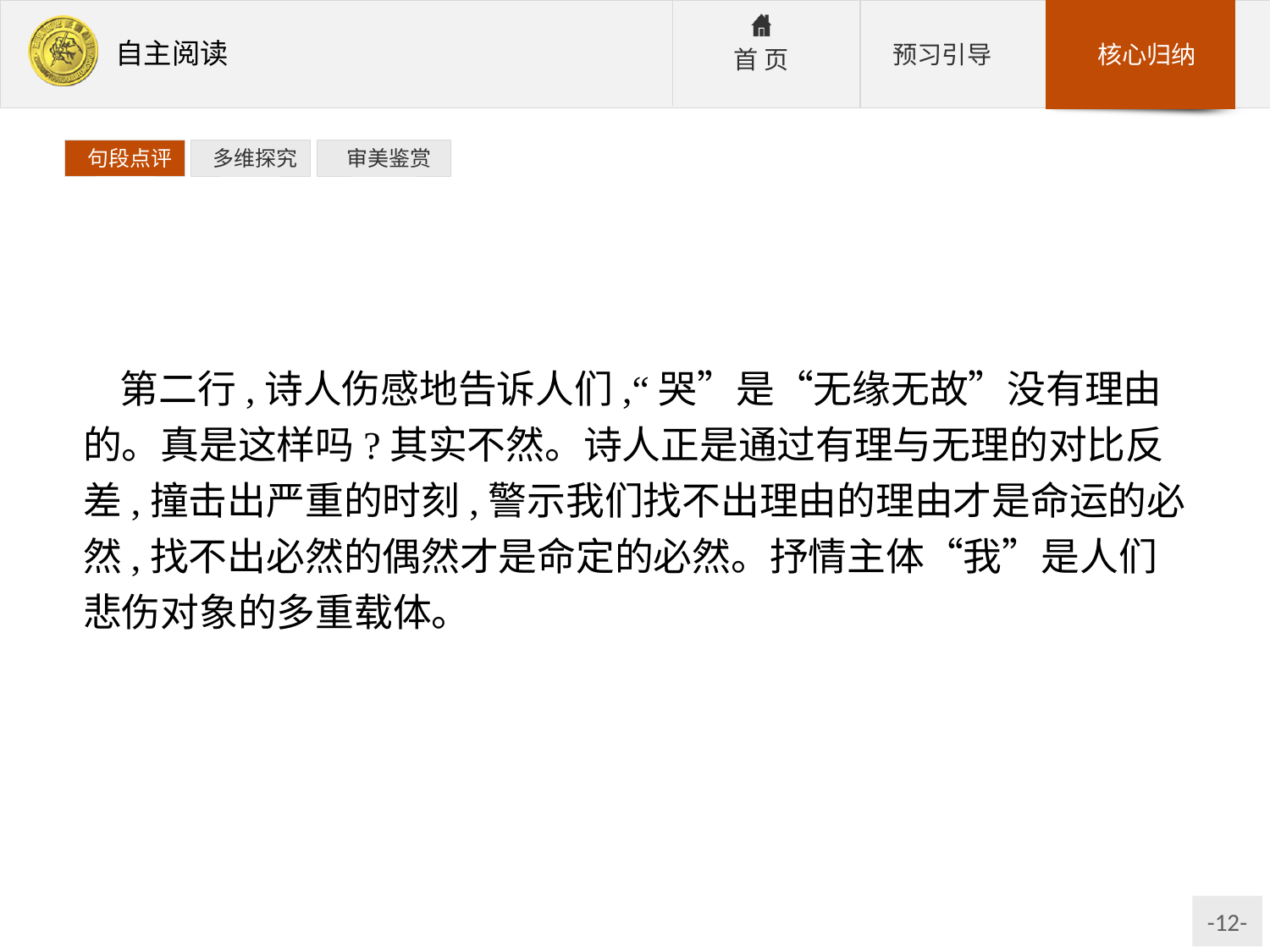

句段点评
 多维探究
 审美鉴赏
第二行,诗人伤感地告诉人们,“哭”是“无缘无故”没有理由的。真是这样吗?其实不然。诗人正是通过有理与无理的对比反差,撞击出严重的时刻,警示我们找不出理由的理由才是命运的必然,找不出必然的偶然才是命定的必然。抒情主体“我”是人们悲伤对象的多重载体。